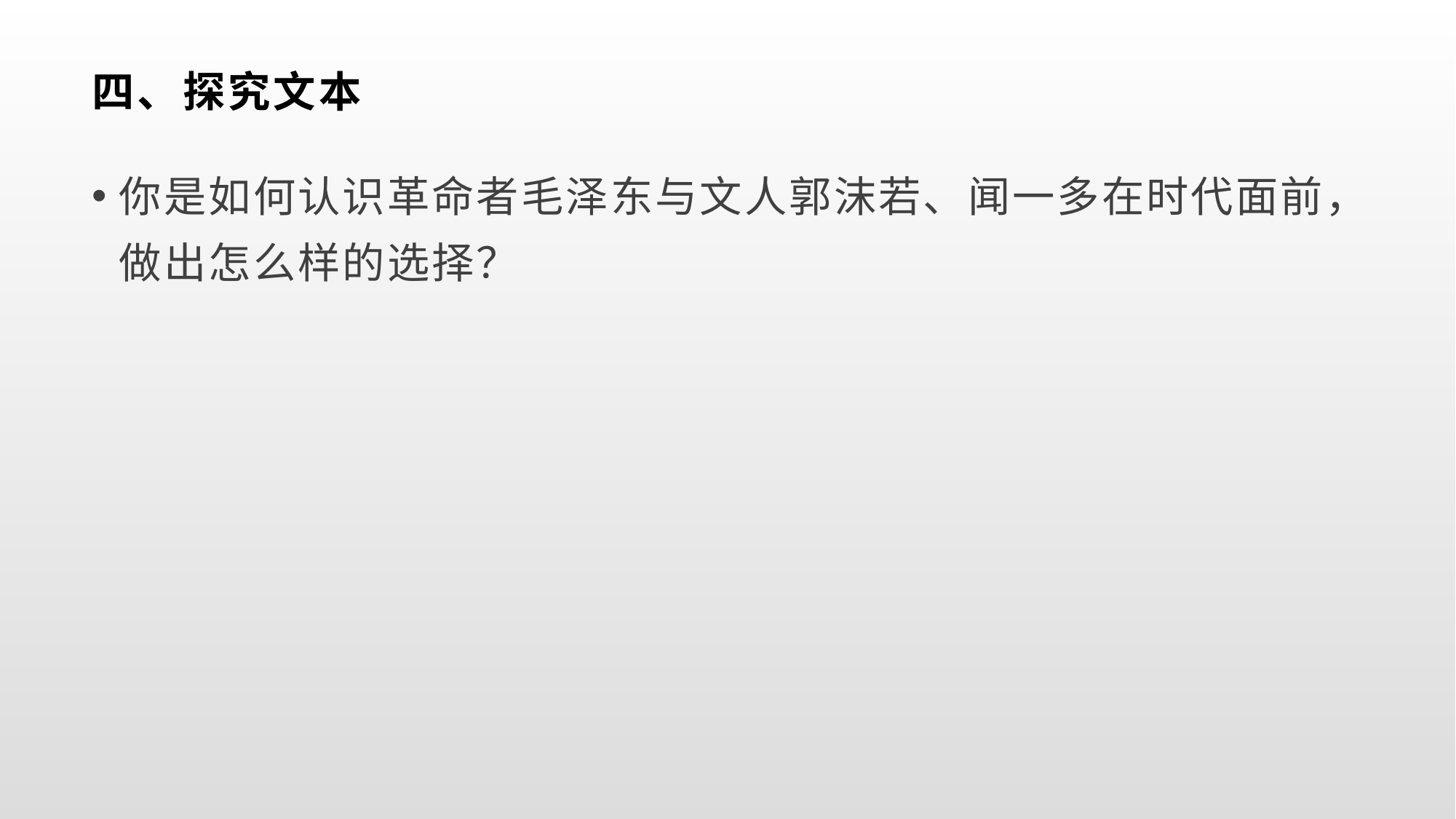

# 四、探究文本
你是如何认识革命者毛泽东与文人郭沫若、闻一多在时代面前，做出怎么样的选择？